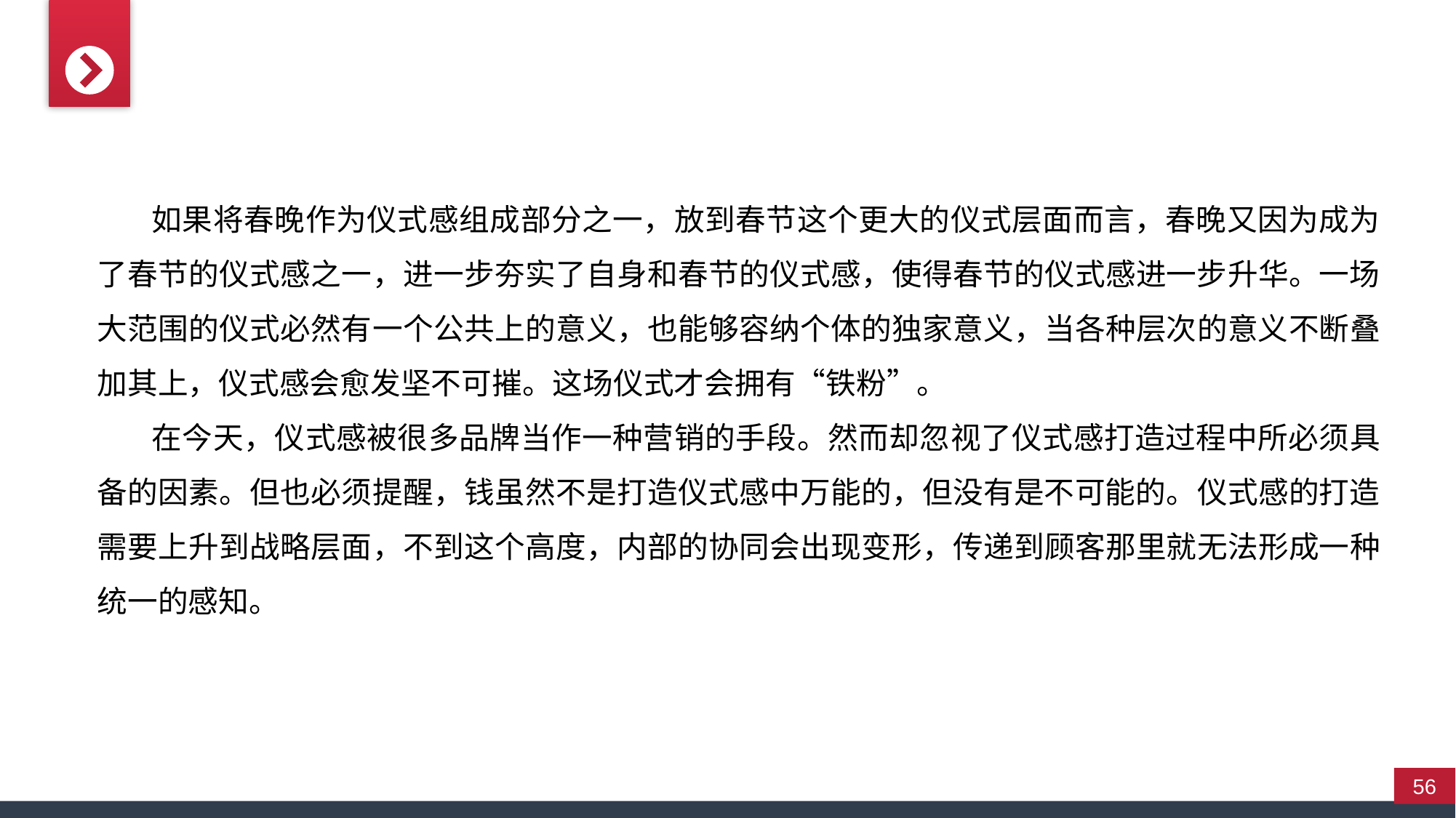

如果将春晚作为仪式感组成部分之一，放到春节这个更大的仪式层面而言，春晚又因为成为了春节的仪式感之一，进一步夯实了自身和春节的仪式感，使得春节的仪式感进一步升华。一场大范围的仪式必然有一个公共上的意义，也能够容纳个体的独家意义，当各种层次的意义不断叠加其上，仪式感会愈发坚不可摧。这场仪式才会拥有“铁粉”。
在今天，仪式感被很多品牌当作一种营销的手段。然而却忽视了仪式感打造过程中所必须具备的因素。但也必须提醒，钱虽然不是打造仪式感中万能的，但没有是不可能的。仪式感的打造需要上升到战略层面，不到这个高度，内部的协同会出现变形，传递到顾客那里就无法形成一种统一的感知。